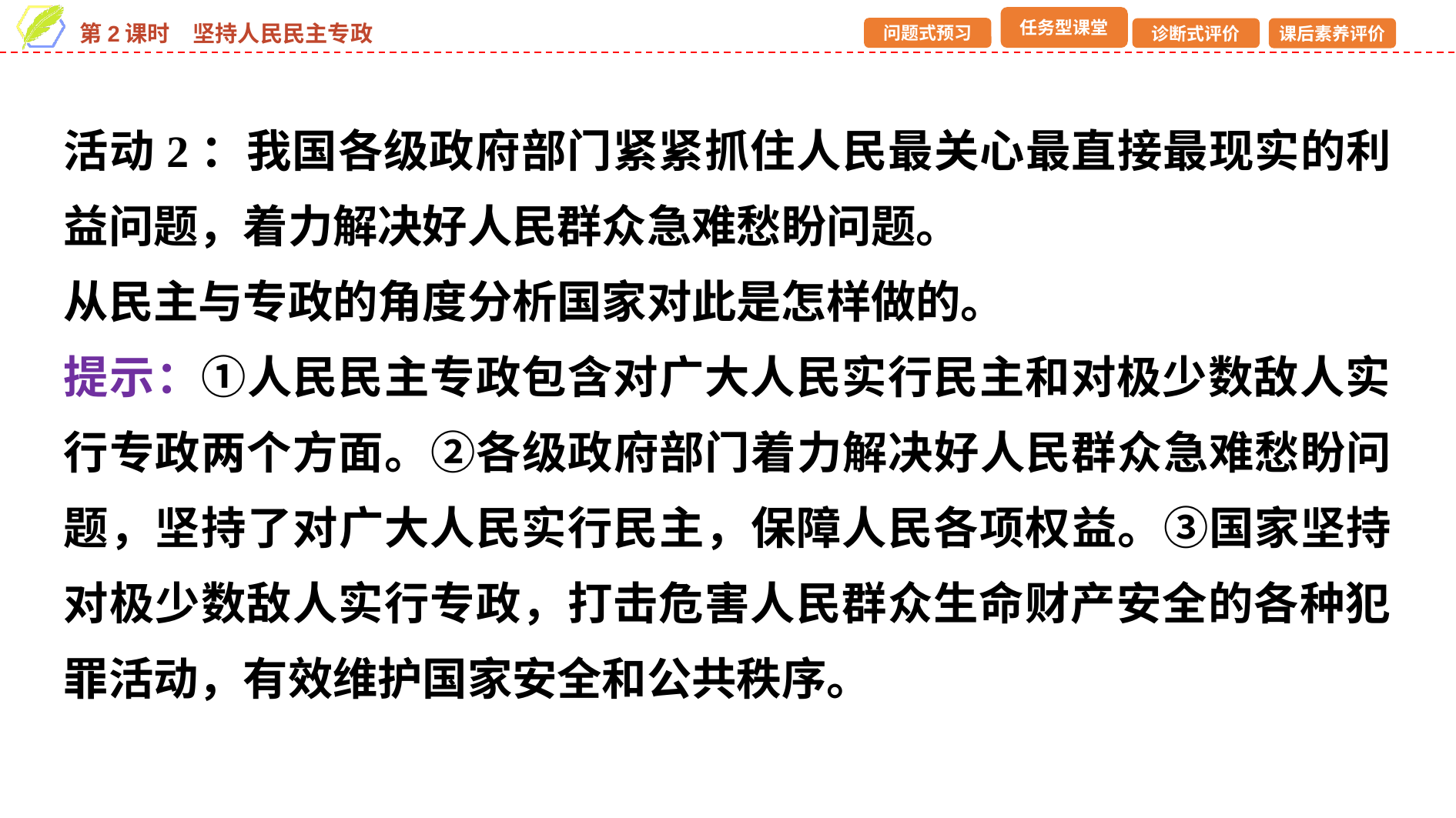

活动2：我国各级政府部门紧紧抓住人民最关心最直接最现实的利益问题，着力解决好人民群众急难愁盼问题。
从民主与专政的角度分析国家对此是怎样做的。
提示：①人民民主专政包含对广大人民实行民主和对极少数敌人实行专政两个方面。②各级政府部门着力解决好人民群众急难愁盼问题，坚持了对广大人民实行民主，保障人民各项权益。③国家坚持对极少数敌人实行专政，打击危害人民群众生命财产安全的各种犯罪活动，有效维护国家安全和公共秩序。